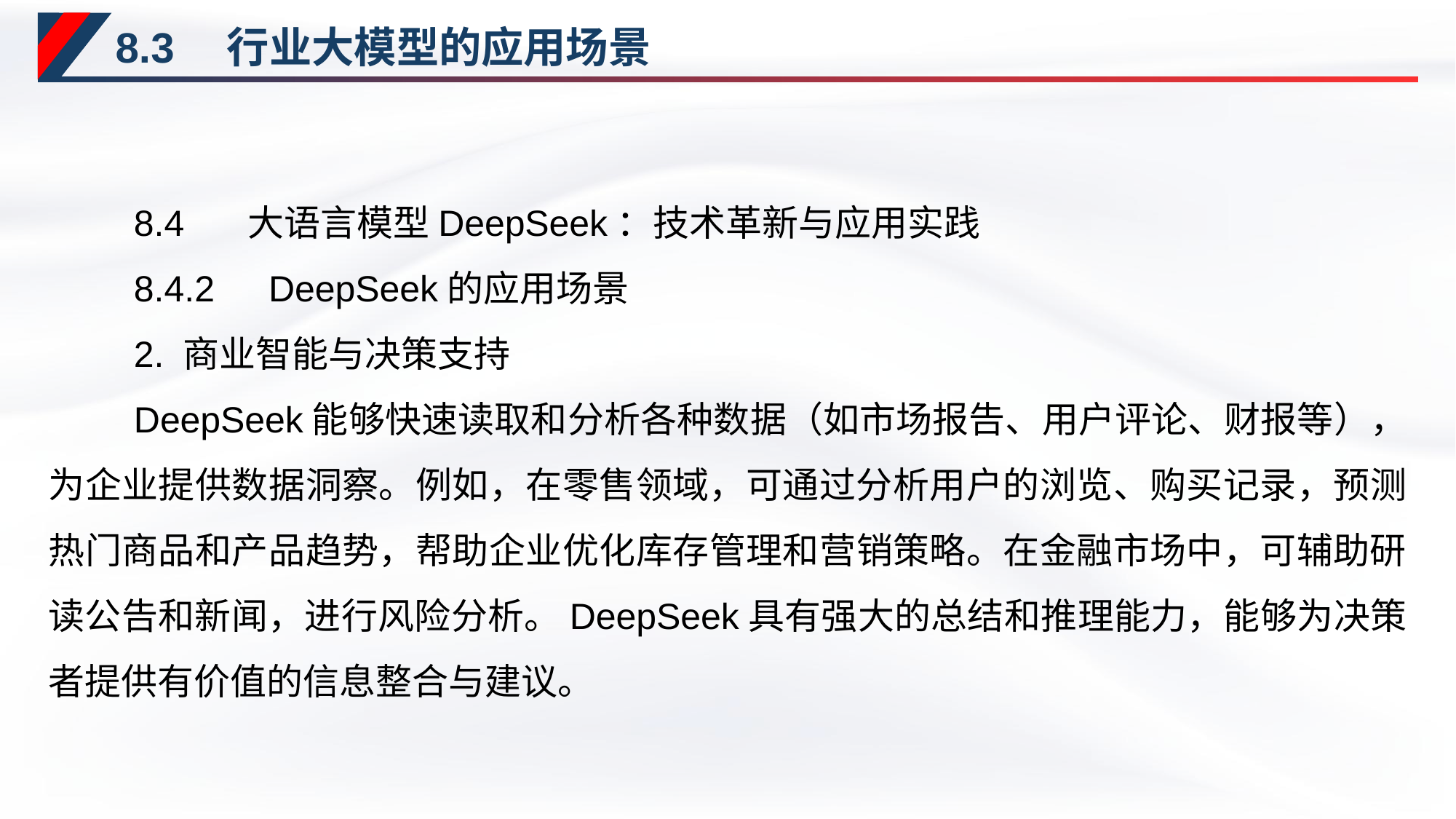

# 8.3　行业大模型的应用场景
8.4　 大语言模型DeepSeek：技术革新与应用实践
8.4.2　DeepSeek的应用场景
2. 商业智能与决策支持
DeepSeek能够快速读取和分析各种数据（如市场报告、用户评论、财报等），为企业提供数据洞察。例如，在零售领域，可通过分析用户的浏览、购买记录，预测热门商品和产品趋势，帮助企业优化库存管理和营销策略。在金融市场中，可辅助研读公告和新闻，进行风险分析。DeepSeek具有强大的总结和推理能力，能够为决策者提供有价值的信息整合与建议。